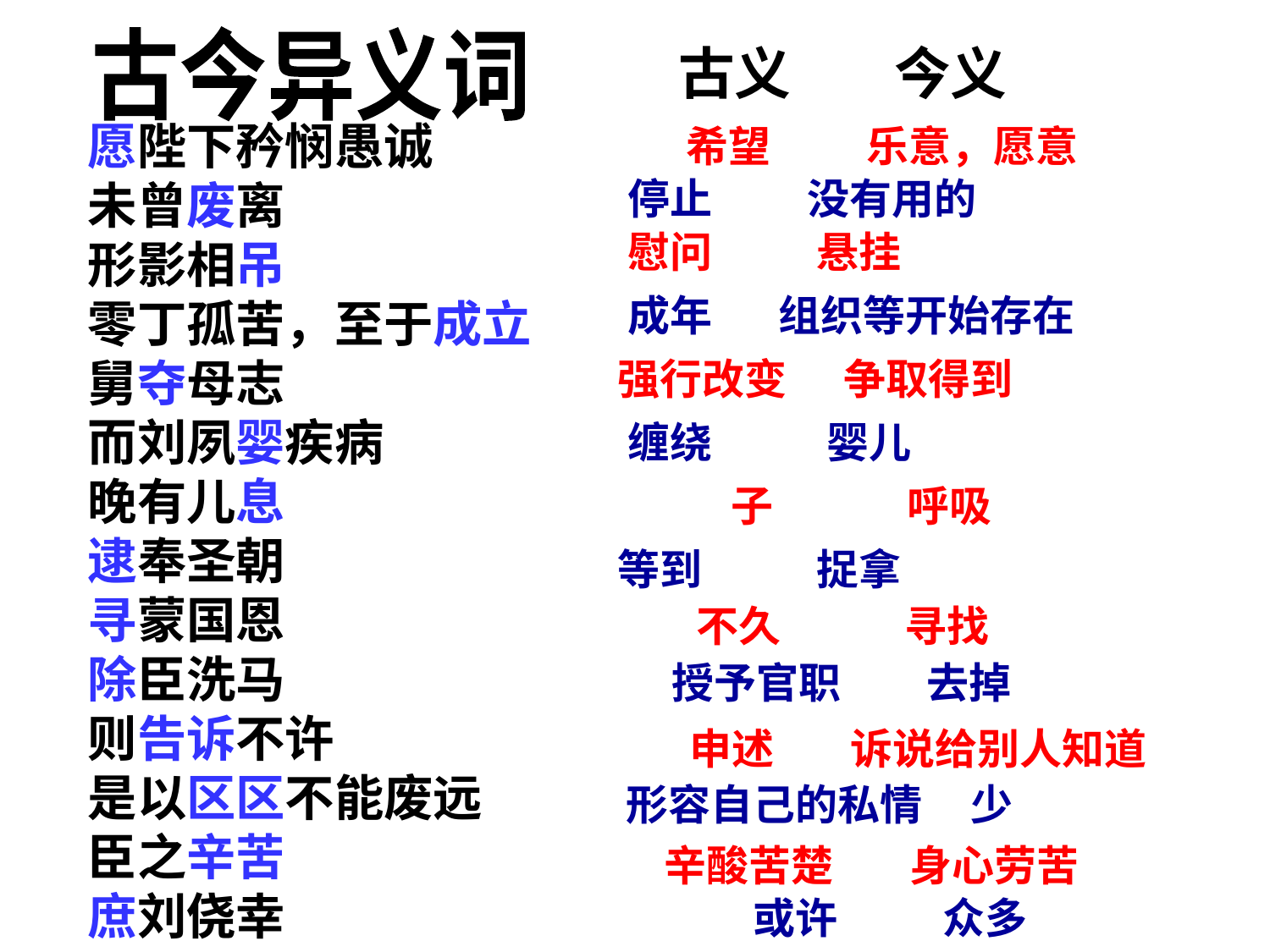

古今异义词
古义        今义
愿陛下矜悯愚诚
未曾废离
形影相吊
零丁孤苦，至于成立
舅夺母志
而刘夙婴疾病
晚有儿息
逮奉圣朝
寻蒙国恩
除臣洗马
则告诉不许
是以区区不能废远
臣之辛苦
庶刘侥幸
希望          乐意，愿意
停止          没有用的
慰问           悬挂
成年       组织等开始存在
强行改变      争取得到

缠绕            婴儿
子              呼吸
等到            捉拿
不久             寻找
授予官职         去掉
申述        诉说给别人知道
形容自己的私情     少
辛酸苦楚        身心劳苦
或许           众多